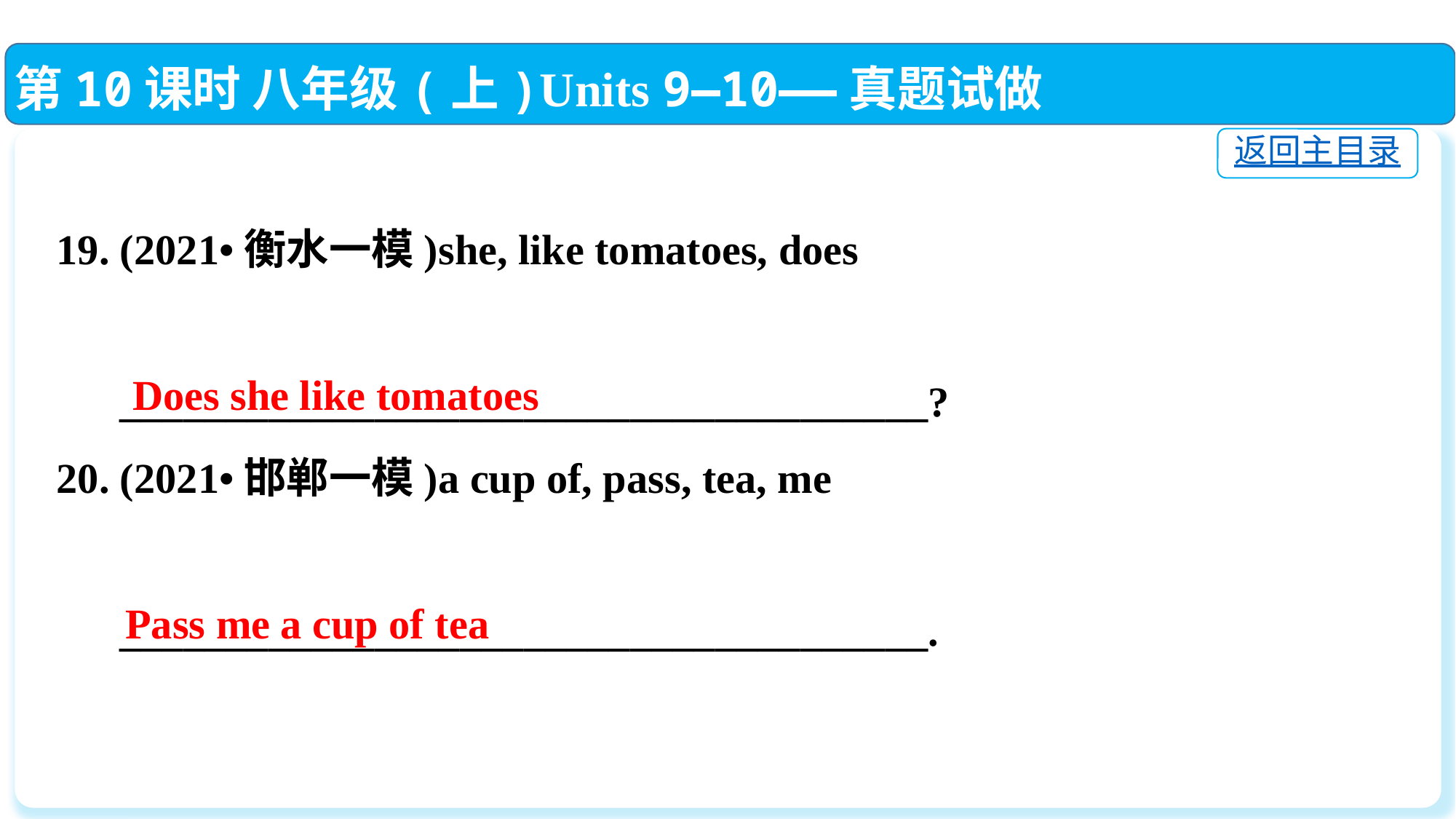

第10课时 八年级(上)Units 9—10——真题试做

返回主目录
19. (2021•衡水一模)she, like tomatoes, does

      ______________________________________?
20. (2021•邯郸一模)a cup of, pass, tea, me

      ______________________________________.
Does she like tomatoes

Pass me a cup of tea